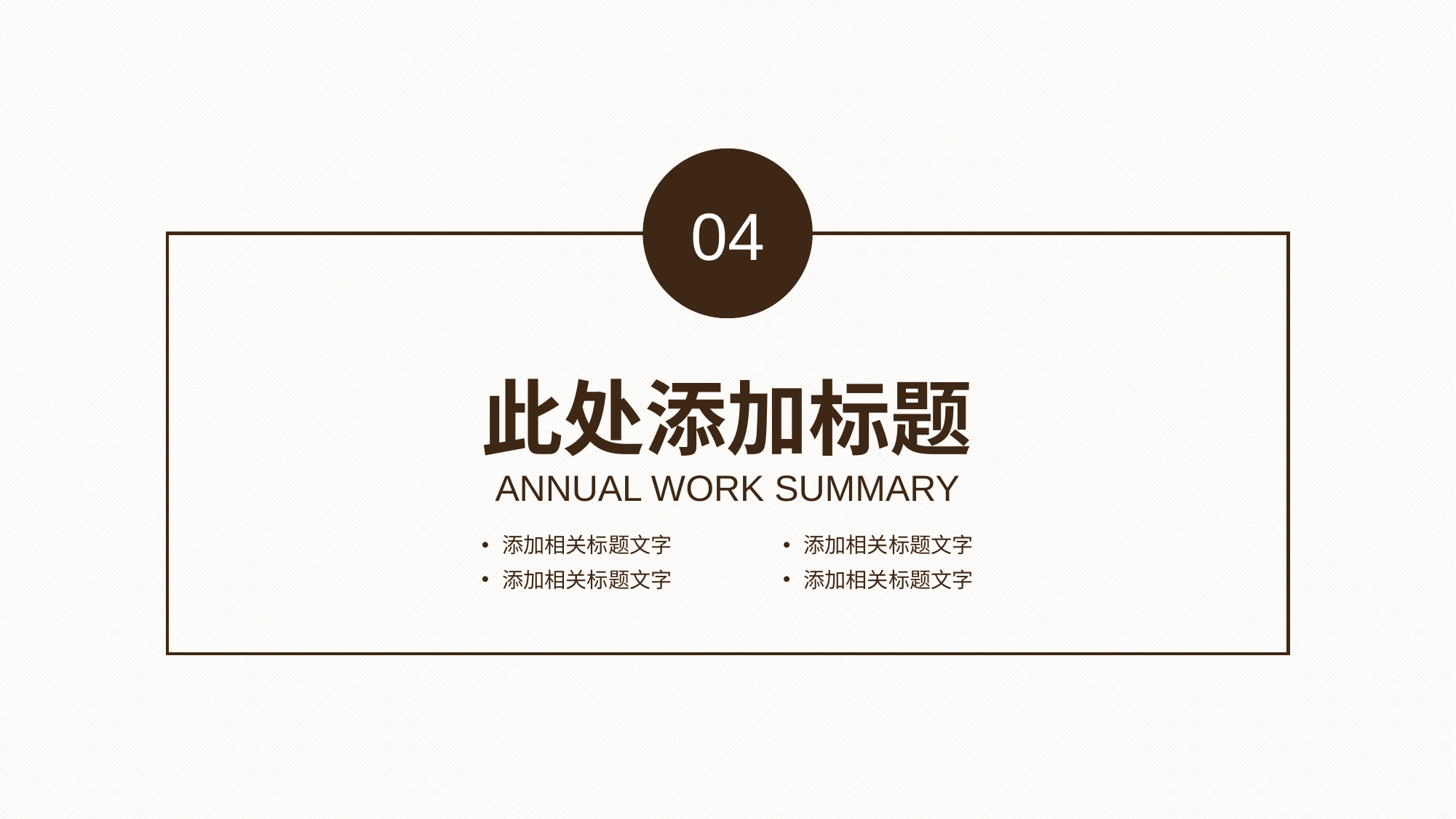

04

此处添加标题ANNUAL WORK SUMMARY
添加相关标题文字
添加相关标题文字
添加相关标题文字
添加相关标题文字